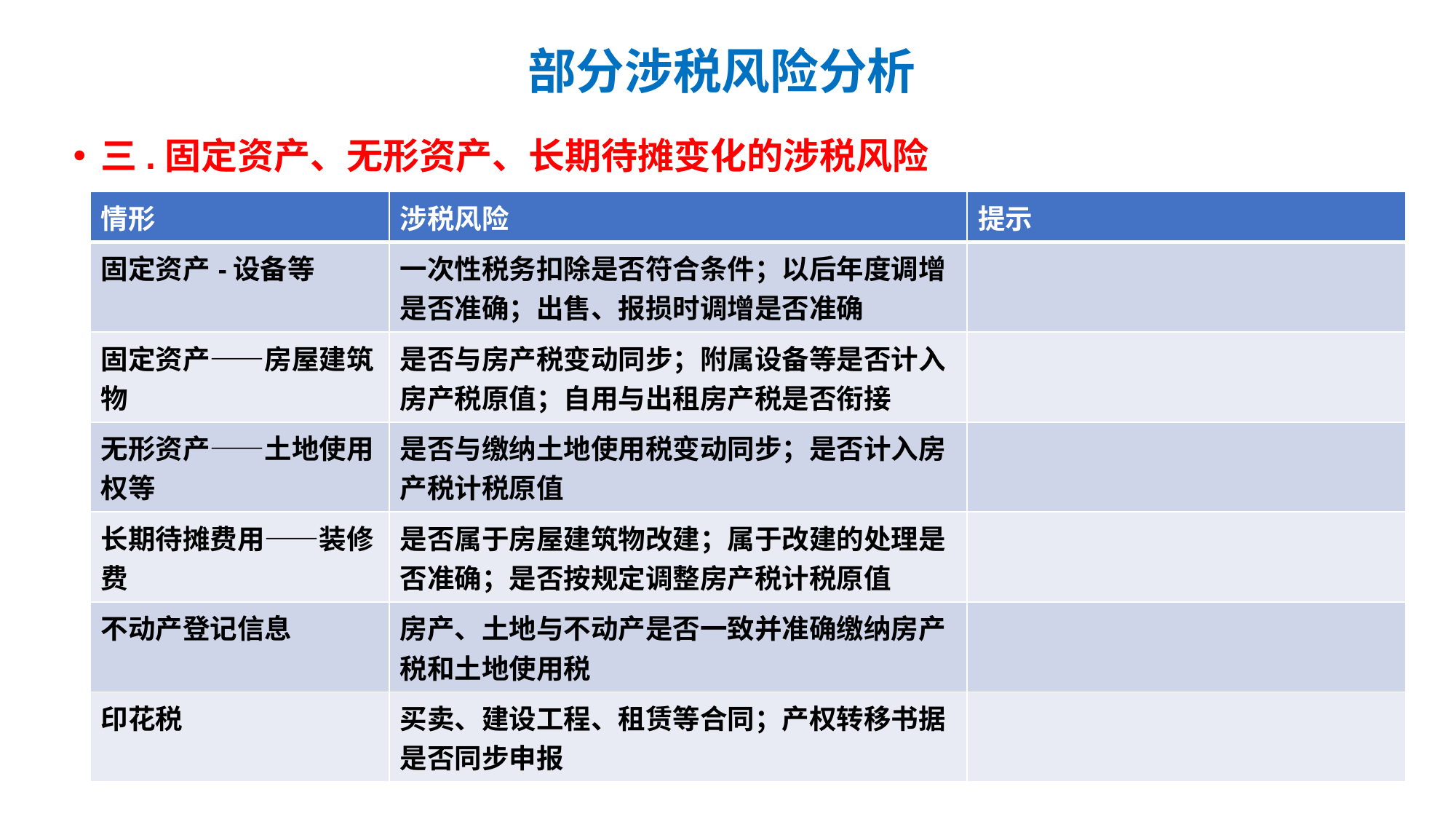

# 部分涉税风险分析
三.固定资产、无形资产、长期待摊变化的涉税风险
| 情形 | 涉税风险 | 提示 |
| --- | --- | --- |
| 固定资产-设备等 | 一次性税务扣除是否符合条件；以后年度调增是否准确；出售、报损时调增是否准确 |  |
| 固定资产——房屋建筑物 | 是否与房产税变动同步；附属设备等是否计入房产税原值；自用与出租房产税是否衔接 |  |
| 无形资产——土地使用权等 | 是否与缴纳土地使用税变动同步；是否计入房产税计税原值 |  |
| 长期待摊费用——装修费 | 是否属于房屋建筑物改建；属于改建的处理是否准确；是否按规定调整房产税计税原值 |  |
| 不动产登记信息 | 房产、土地与不动产是否一致并准确缴纳房产税和土地使用税 |  |
| 印花税 | 买卖、建设工程、租赁等合同；产权转移书据是否同步申报 |  |